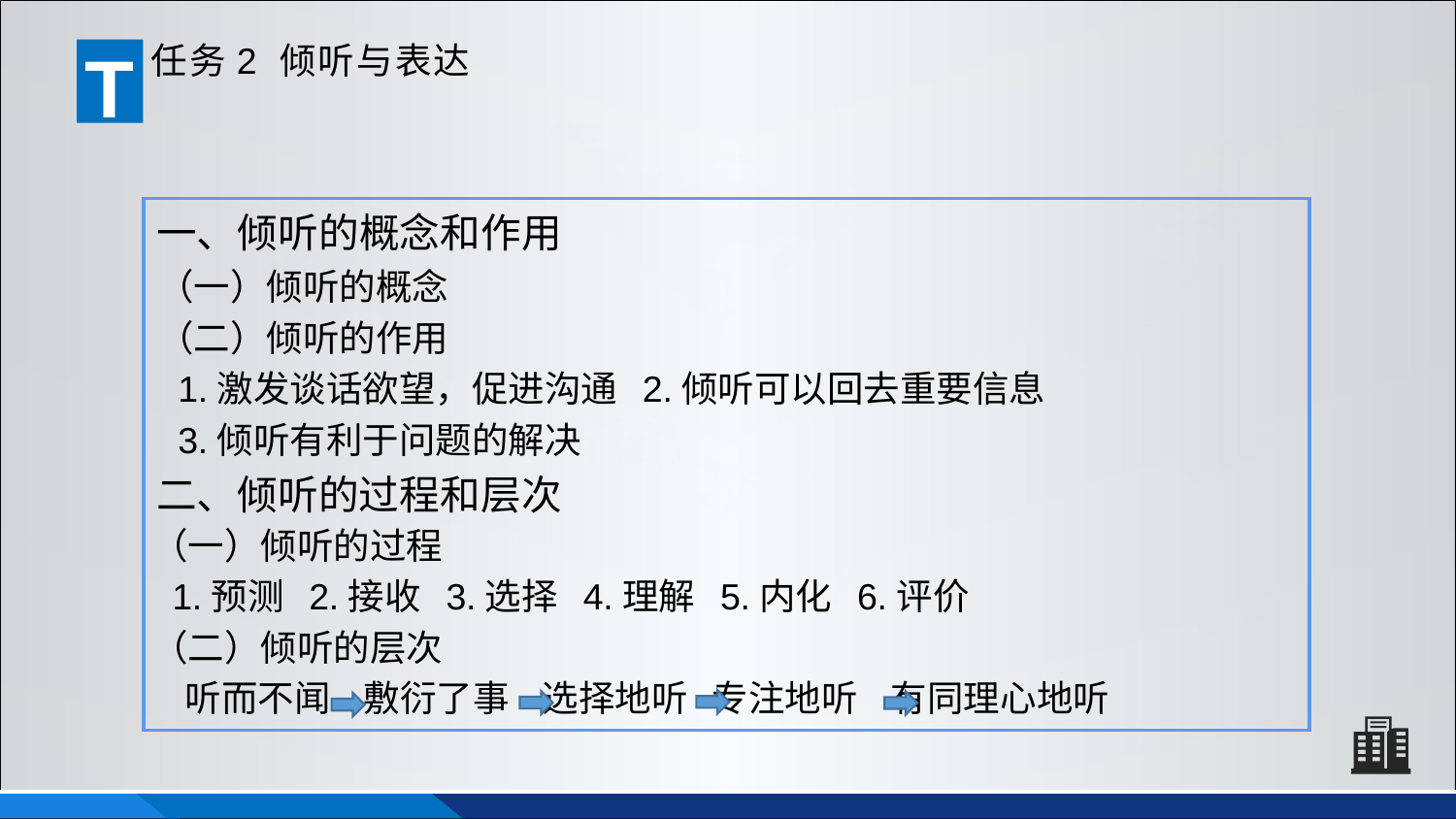

T
任务2 倾听与表达

一、倾听的概念和作用
（一）倾听的概念
（二）倾听的作用
  1.激发谈话欲望，促进沟通  2.倾听可以回去重要信息
  3.倾听有利于问题的解决

二、倾听的过程和层次
（一）倾听的过程
  1.预测  2.接收  3.选择  4.理解  5.内化  6.评价
（二）倾听的层次
   听而不闻    敷衍了事    选择地听   专注地听    有同理心地听